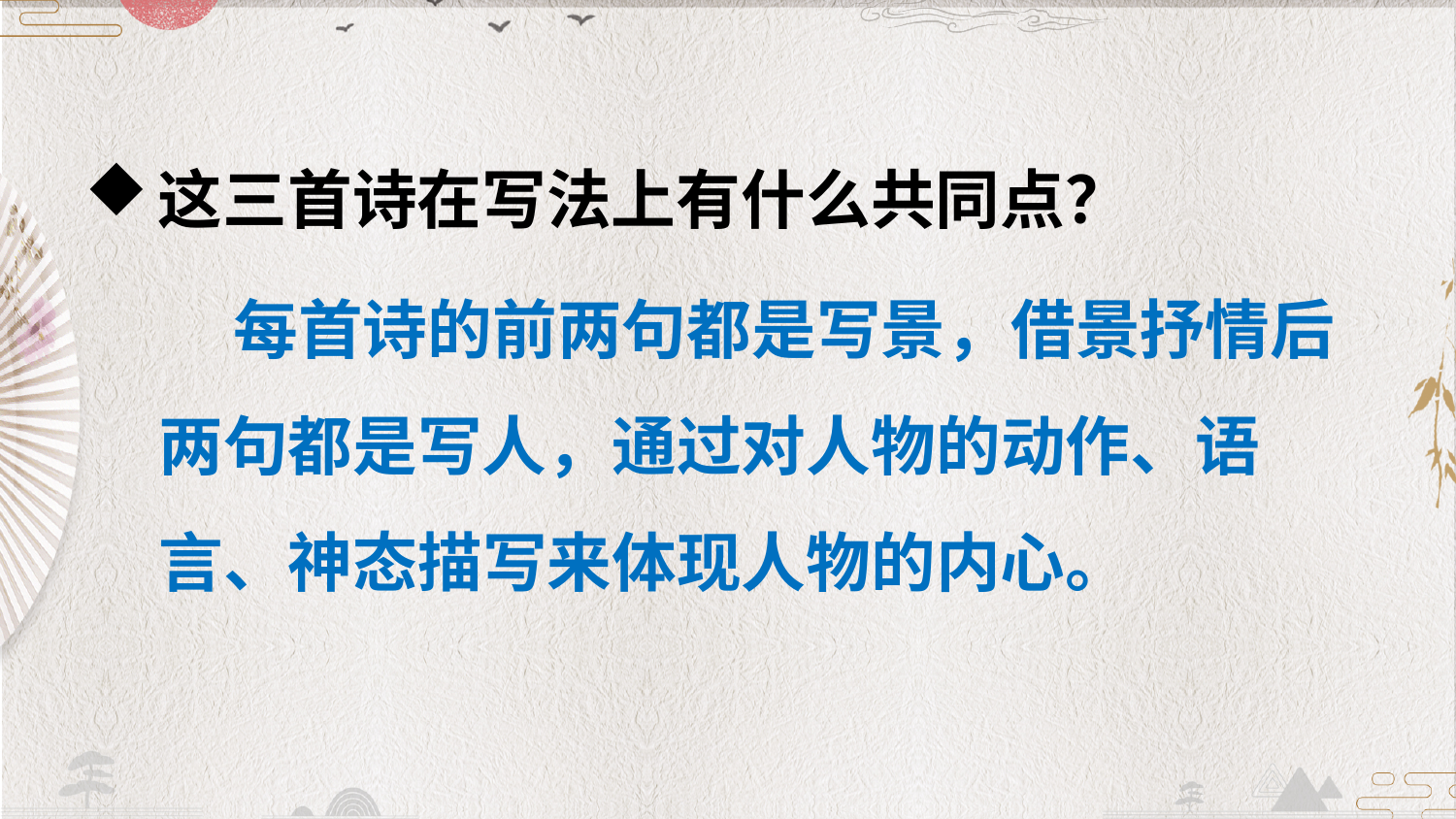

这三首诗在写法上有什么共同点？
    每首诗的前两句都是写景，借景抒情后两句都是写人，通过对人物的动作、语言、神态描写来体现人物的内心。